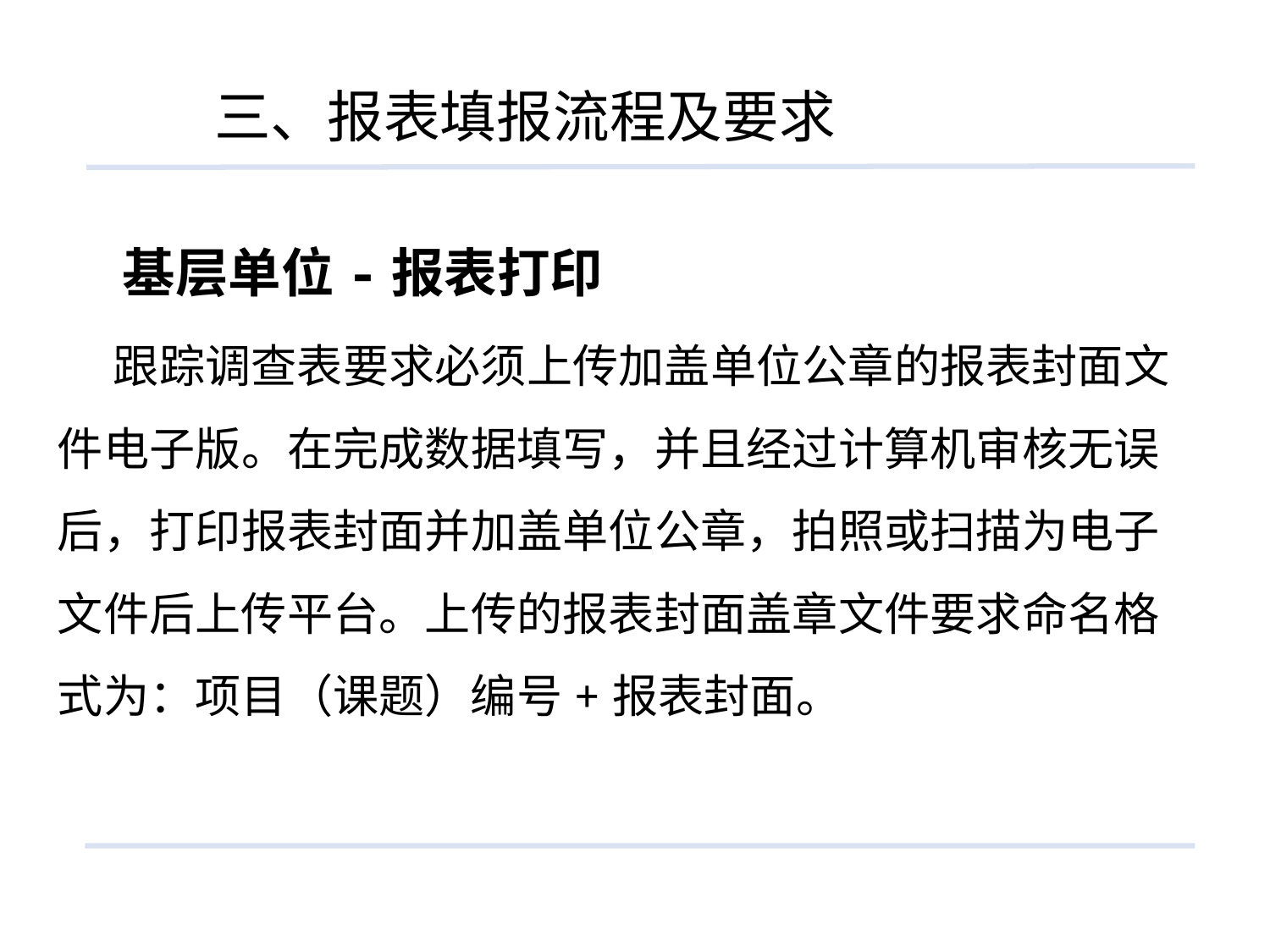

三、报表填报流程及要求

    基层单位-报表打印
    跟踪调查表要求必须上传加盖单位公章的报表封面文件电子版。在完成数据填写，并且经过计算机审核无误后，打印报表封面并加盖单位公章，拍照或扫描为电子文件后上传平台。上传的报表封面盖章文件要求命名格式为：项目（课题）编号+报表封面。